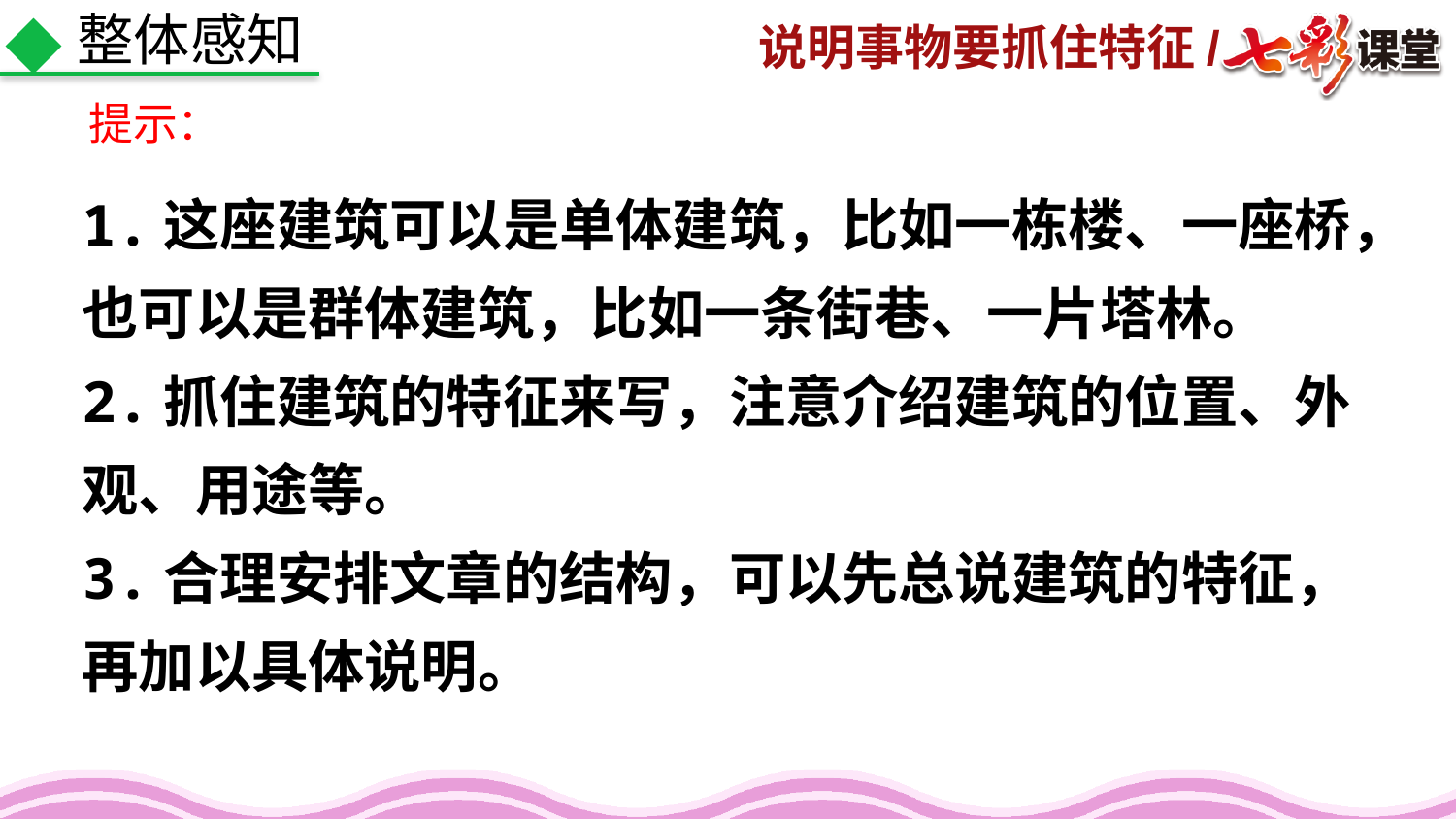

整体感知

提示：
1.这座建筑可以是单体建筑，比如一栋楼、一座桥，也可以是群体建筑，比如一条街巷、一片塔林。
2.抓住建筑的特征来写，注意介绍建筑的位置、外观、用途等。
3.合理安排文章的结构，可以先总说建筑的特征，再加以具体说明。